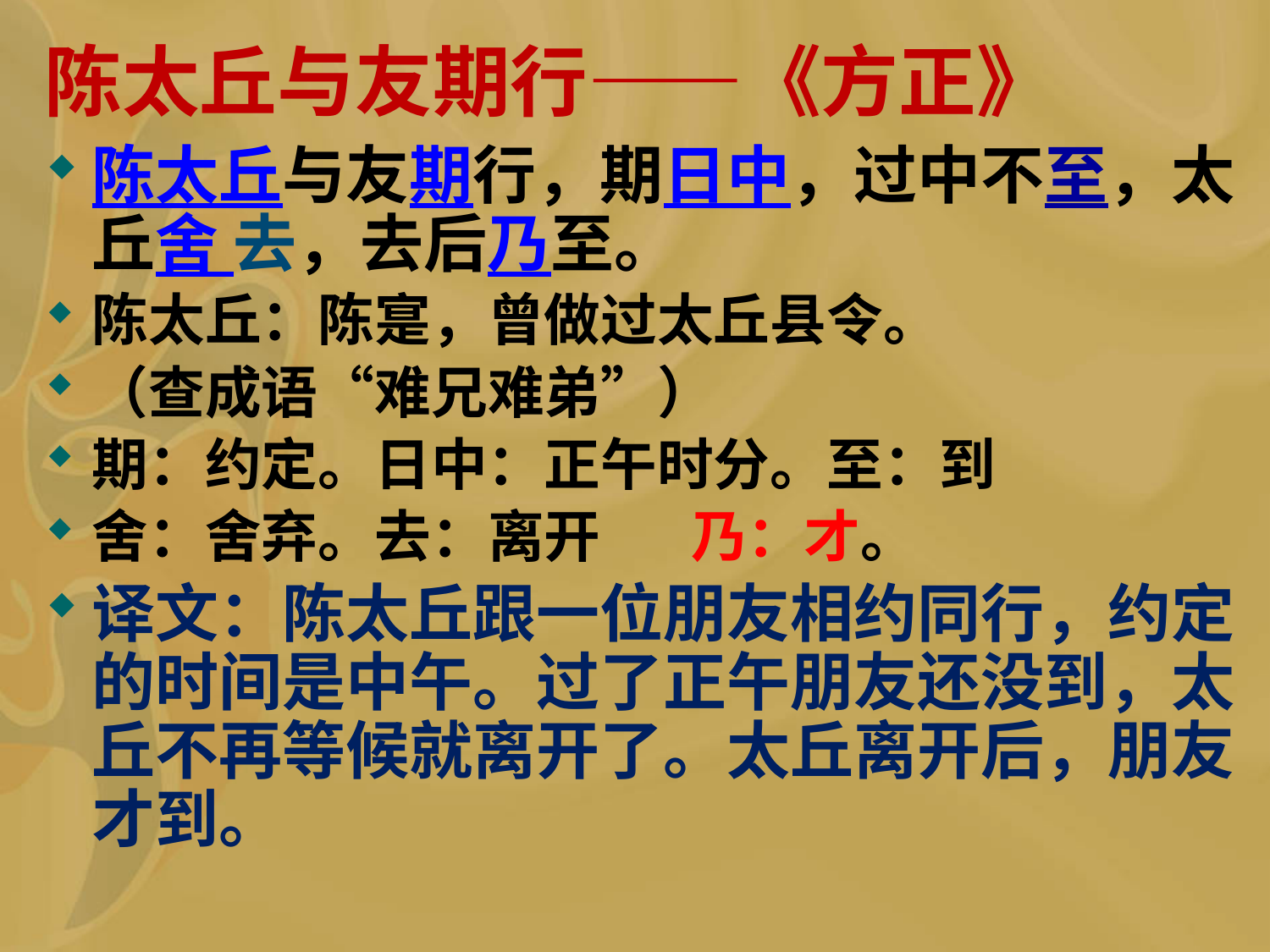

# 陈太丘与友期行——《方正》
陈太丘与友期行，期日中，过中不至，太丘舍 去，去后乃至。
陈太丘：陈寔，曾做过太丘县令。
（查成语“难兄难弟”）
期：约定。日中：正午时分。至：到
舍：舍弃。去：离开       乃：才。
译文：陈太丘跟一位朋友相约同行，约定的时间是中午。过了正午朋友还没到，太丘不再等候就离开了。太丘离开后，朋友才到。